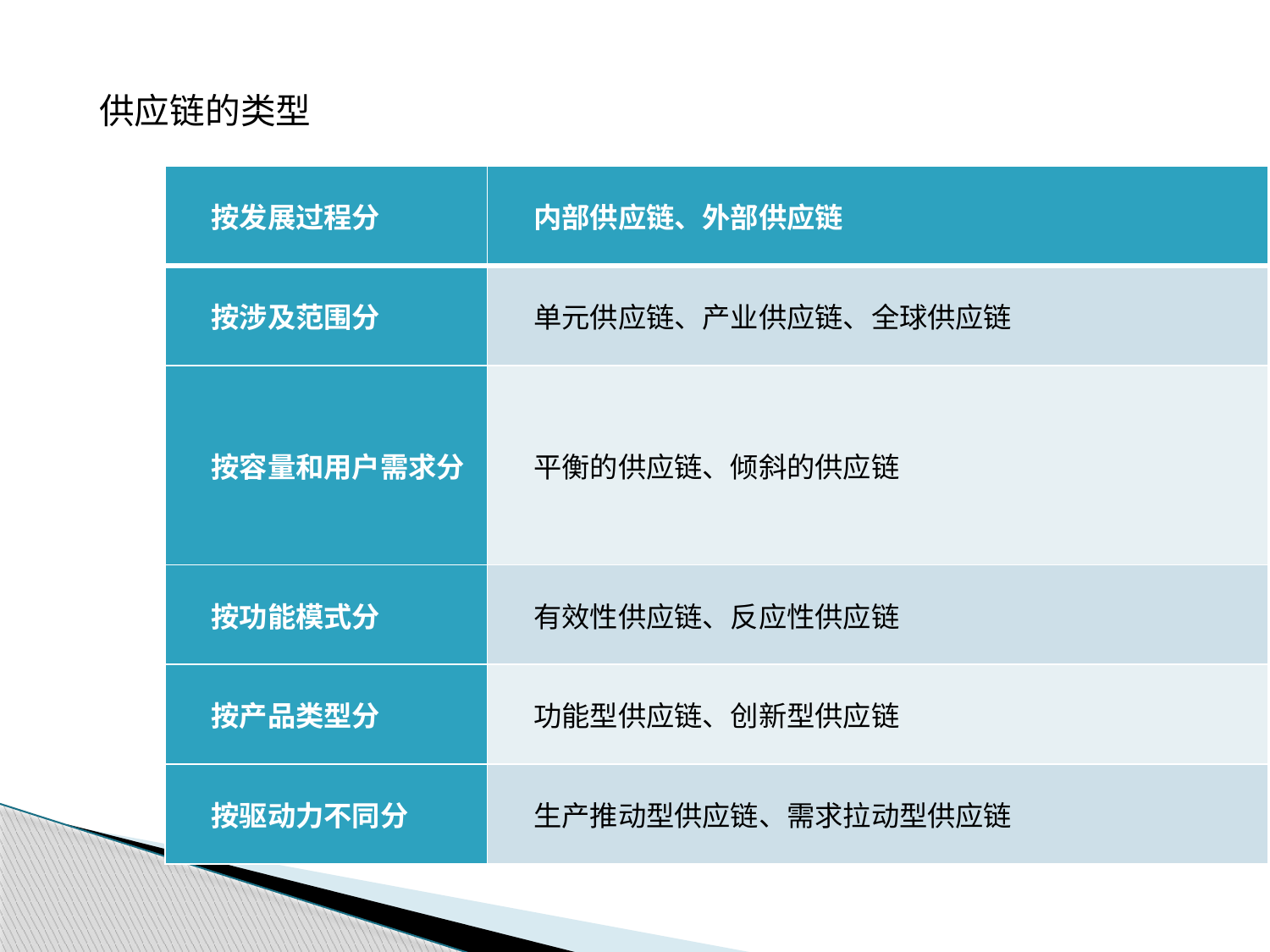

供应链的类型
| 按发展过程分 | 内部供应链、外部供应链 |
| --- | --- |
| 按涉及范围分 | 单元供应链、产业供应链、全球供应链 |
| 按容量和用户需求分 | 平衡的供应链、倾斜的供应链 |
| 按功能模式分 | 有效性供应链、反应性供应链 |
| 按产品类型分 | 功能型供应链、创新型供应链 |
| 按驱动力不同分 | 生产推动型供应链、需求拉动型供应链 |